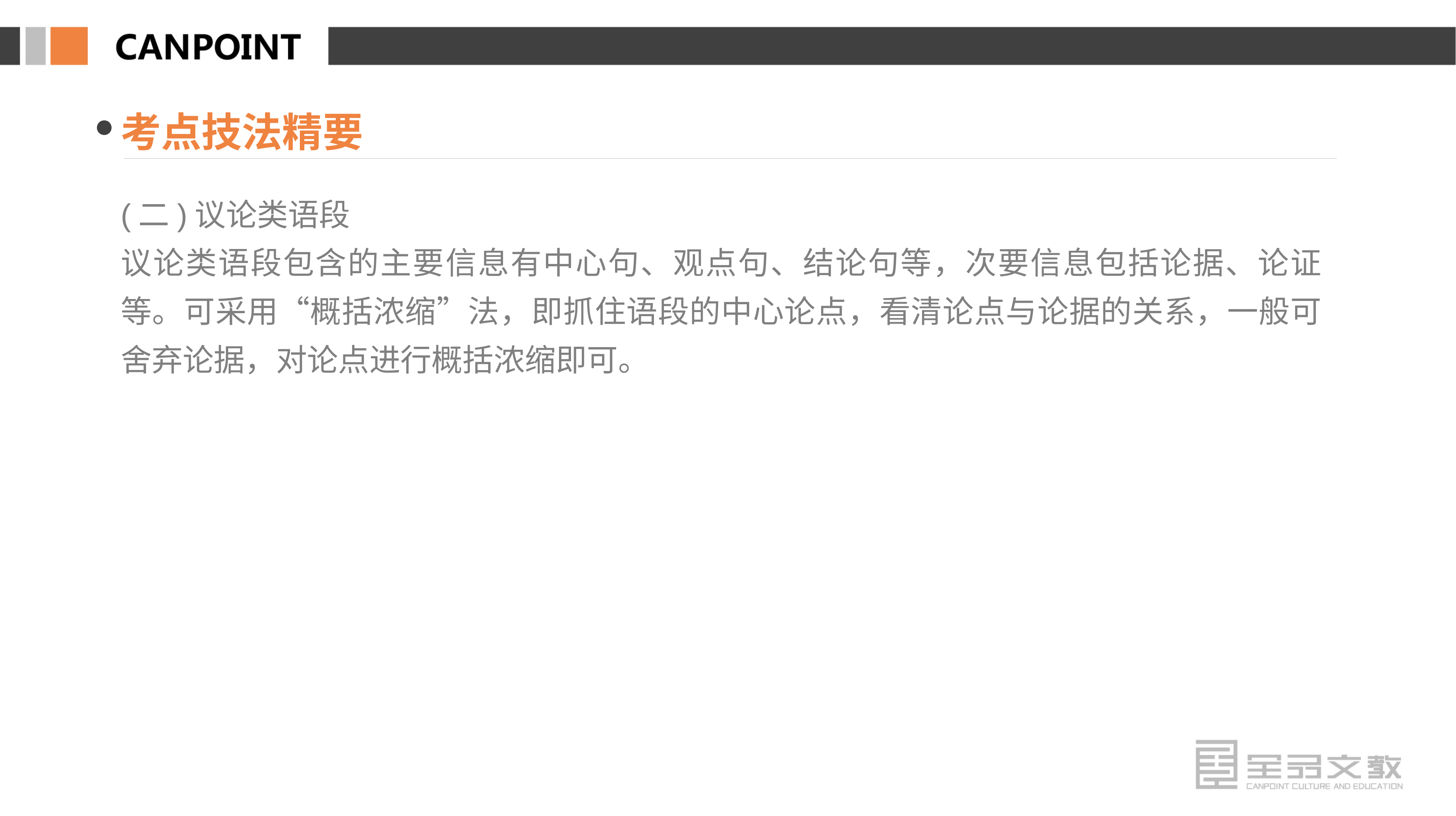

考点技法精要

(二)议论类语段
议论类语段包含的主要信息有中心句、观点句、结论句等，次要信息包括论据、论证等。可采用“概括浓缩”法，即抓住语段的中心论点，看清论点与论据的关系，一般可舍弃论据，对论点进行概括浓缩即可。